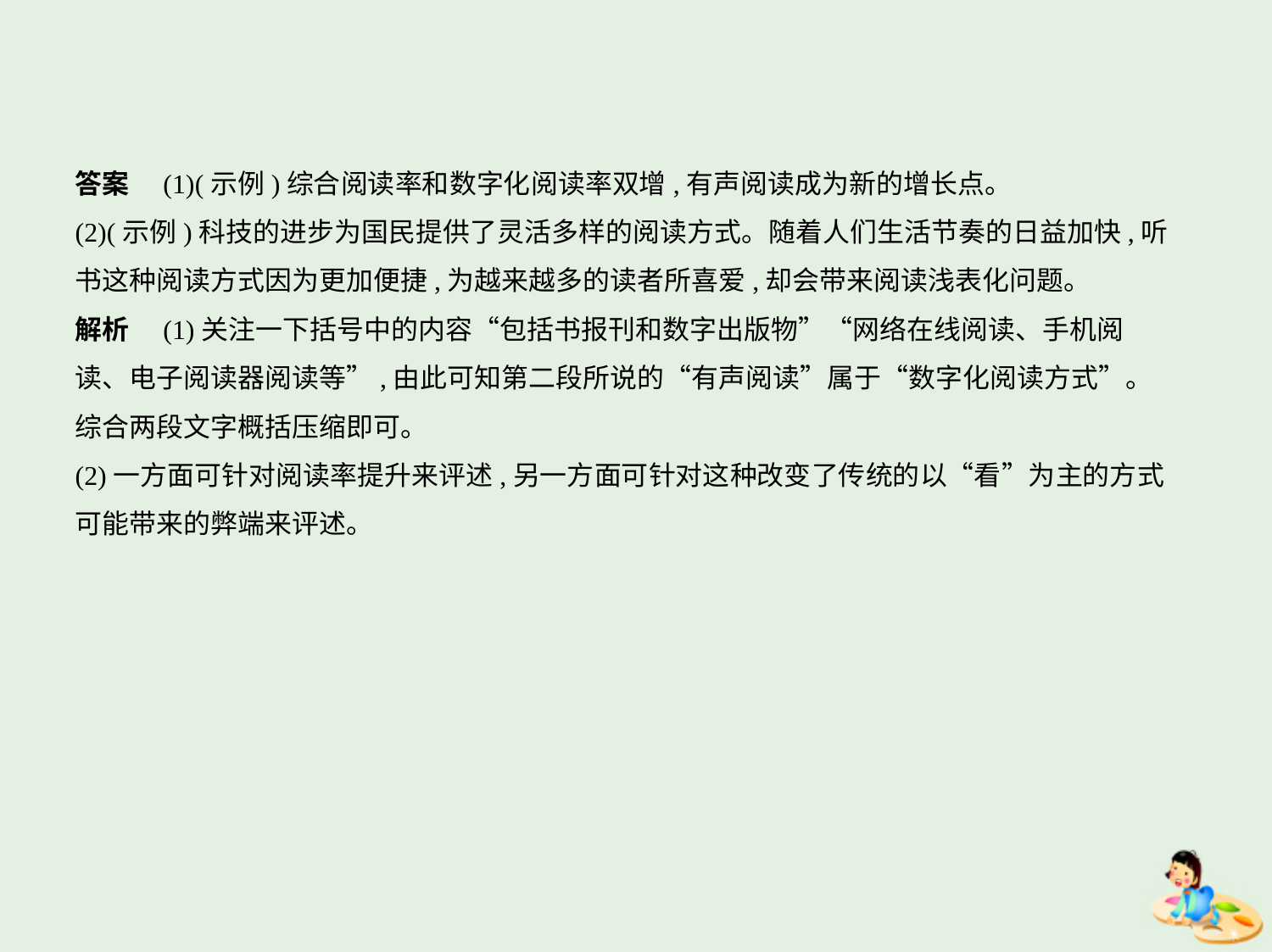

答案　(1)(示例)综合阅读率和数字化阅读率双增,有声阅读成为新的增长点。
(2)(示例)科技的进步为国民提供了灵活多样的阅读方式。随着人们生活节奏的日益加快,听
书这种阅读方式因为更加便捷,为越来越多的读者所喜爱,却会带来阅读浅表化问题。
解析　(1)关注一下括号中的内容“包括书报刊和数字出版物”“网络在线阅读、手机阅
读、电子阅读器阅读等”,由此可知第二段所说的“有声阅读”属于“数字化阅读方式”。
综合两段文字概括压缩即可。
(2)一方面可针对阅读率提升来评述,另一方面可针对这种改变了传统的以“看”为主的方式
可能带来的弊端来评述。